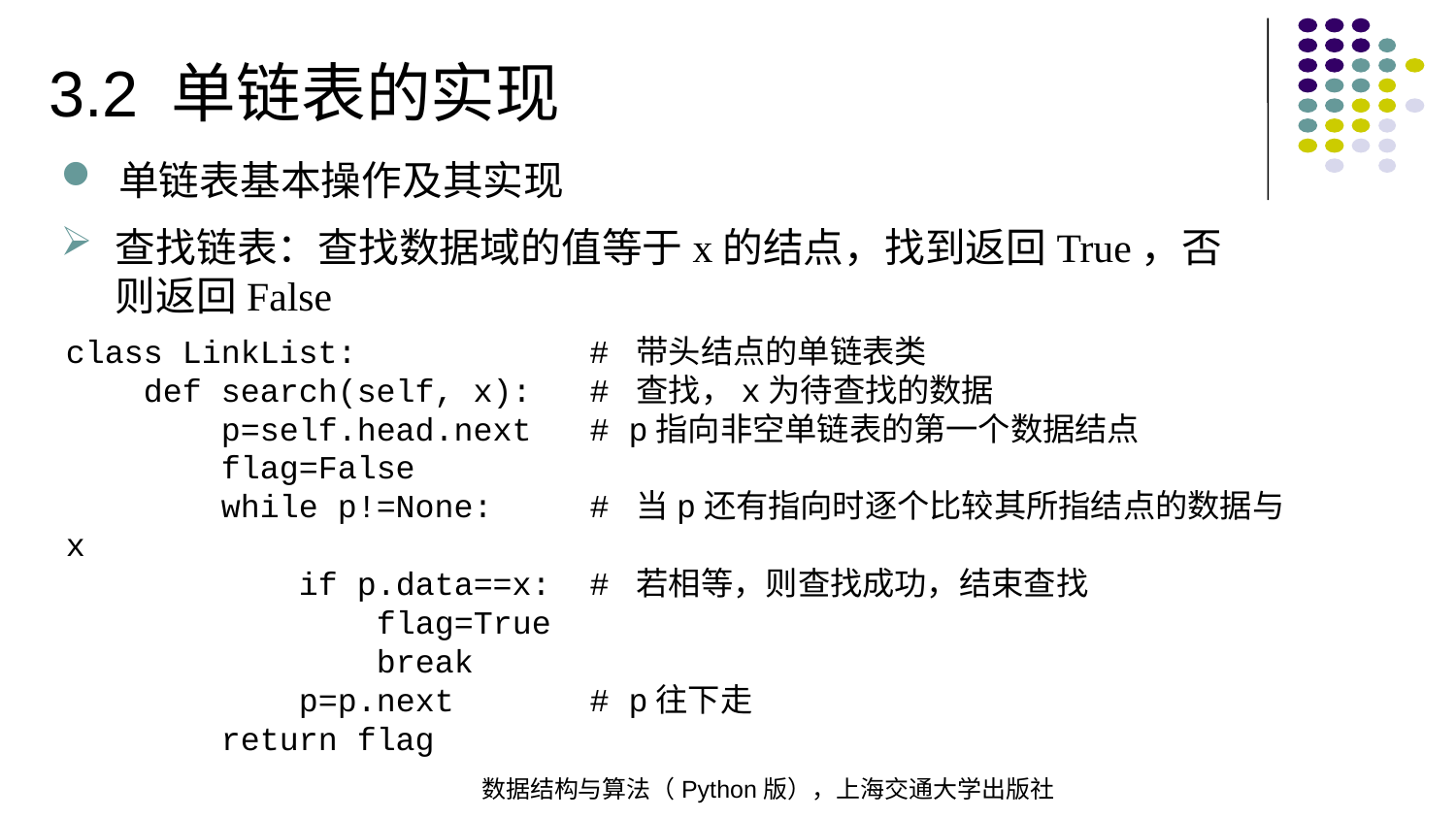

3.2 单链表的实现
单链表基本操作及其实现
查找链表：查找数据域的值等于x的结点，找到返回True，否则返回False
class LinkList:            # 带头结点的单链表类
    def search(self, x):   # 查找，x为待查找的数据
        p=self.head.next   # p指向非空单链表的第一个数据结点
        flag=False
        while p!=None:     # 当p还有指向时逐个比较其所指结点的数据与x
            if p.data==x:  # 若相等，则查找成功，结束查找
                flag=True
                break
            p=p.next       # p往下走
        return flag